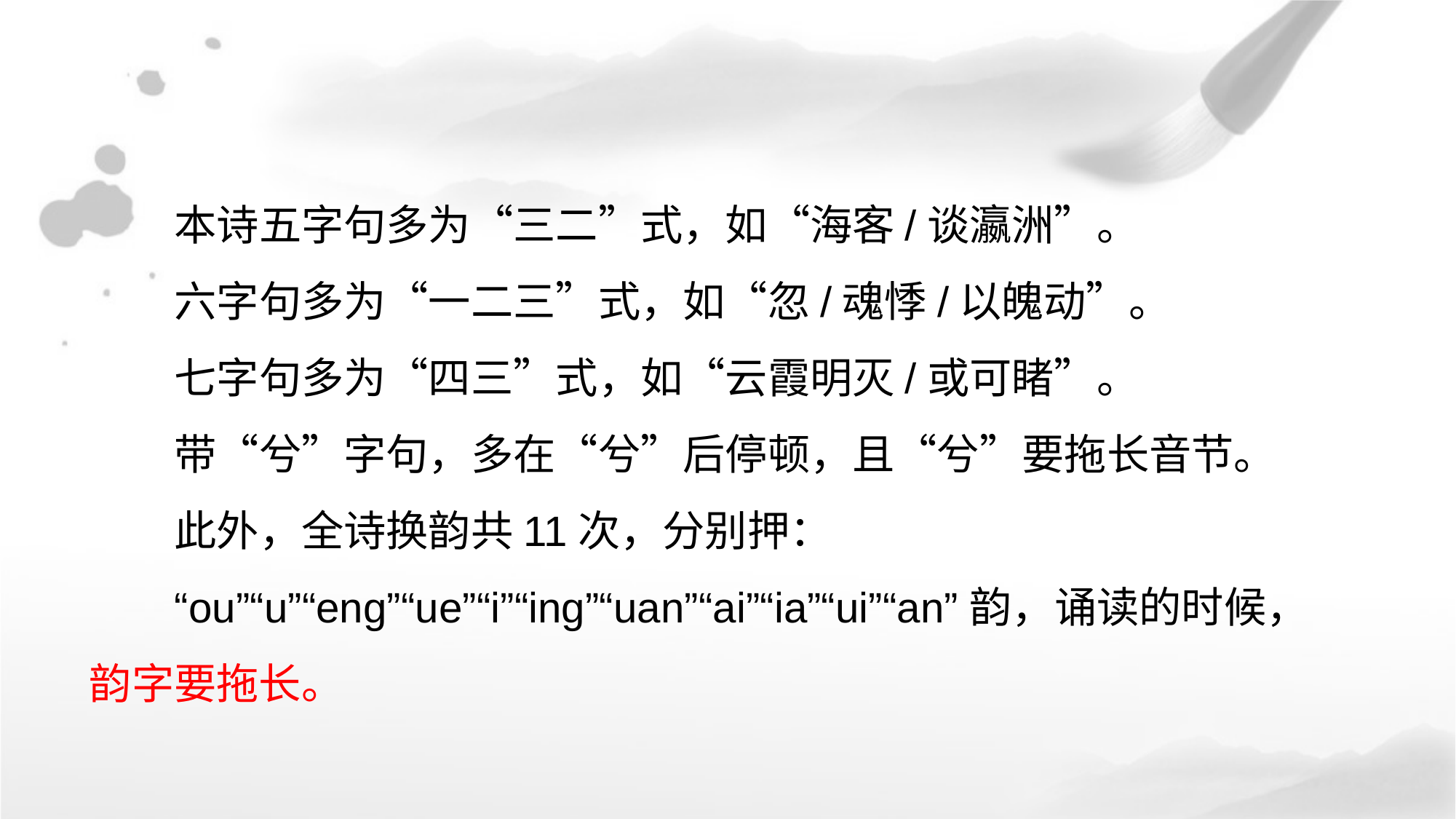

本诗五字句多为“三二”式，如“海客/谈瀛洲”。
六字句多为“一二三”式，如“忽/魂悸/以魄动”。
七字句多为“四三”式，如“云霞明灭/或可睹”。
带“兮”字句，多在“兮”后停顿，且“兮”要拖长音节。
此外，全诗换韵共11次，分别押：
“ou”“u”“eng”“ue”“i”“ing”“uan”“ai”“ia”“ui”“an”韵，诵读的时候，韵字要拖长。